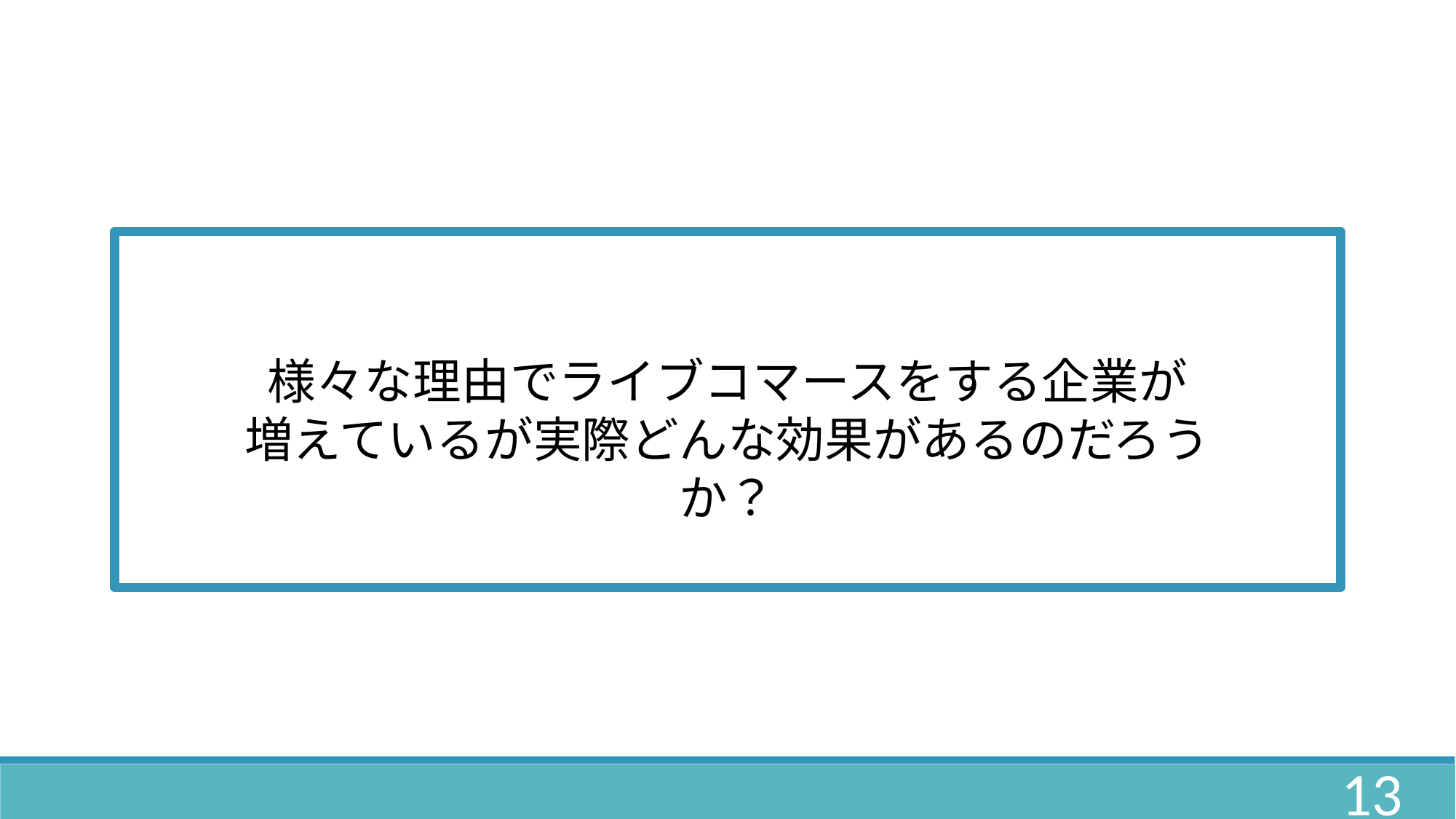

様々な理由でライブコマースをする企業が
増えているが実際どんな効果があるのだろうか？
13